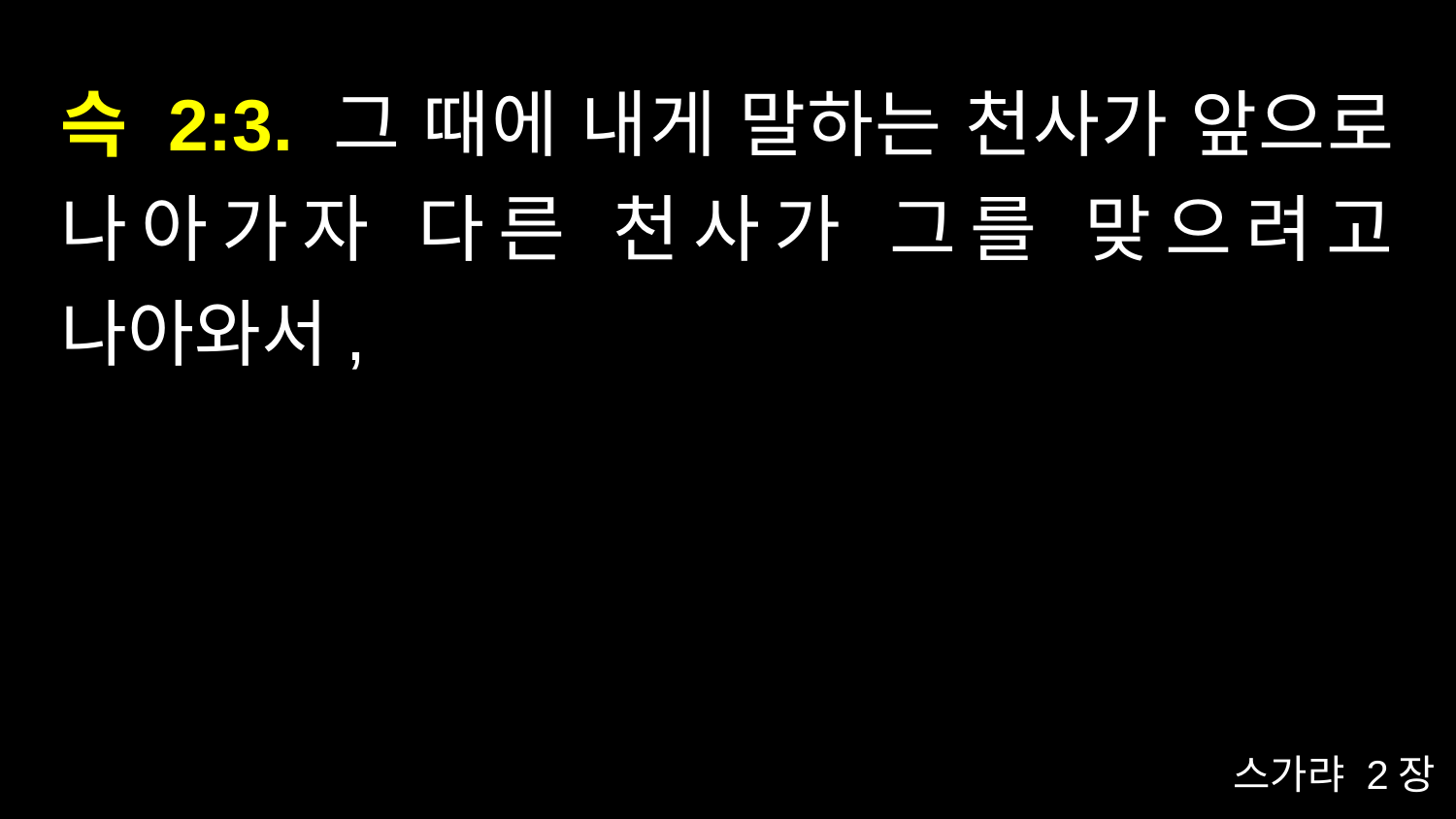

# 슥 2:3. 그 때에 내게 말하는 천사가 앞으로 나아가자 다른 천사가 그를 맞으려고 나아와서,
스가랴 2장